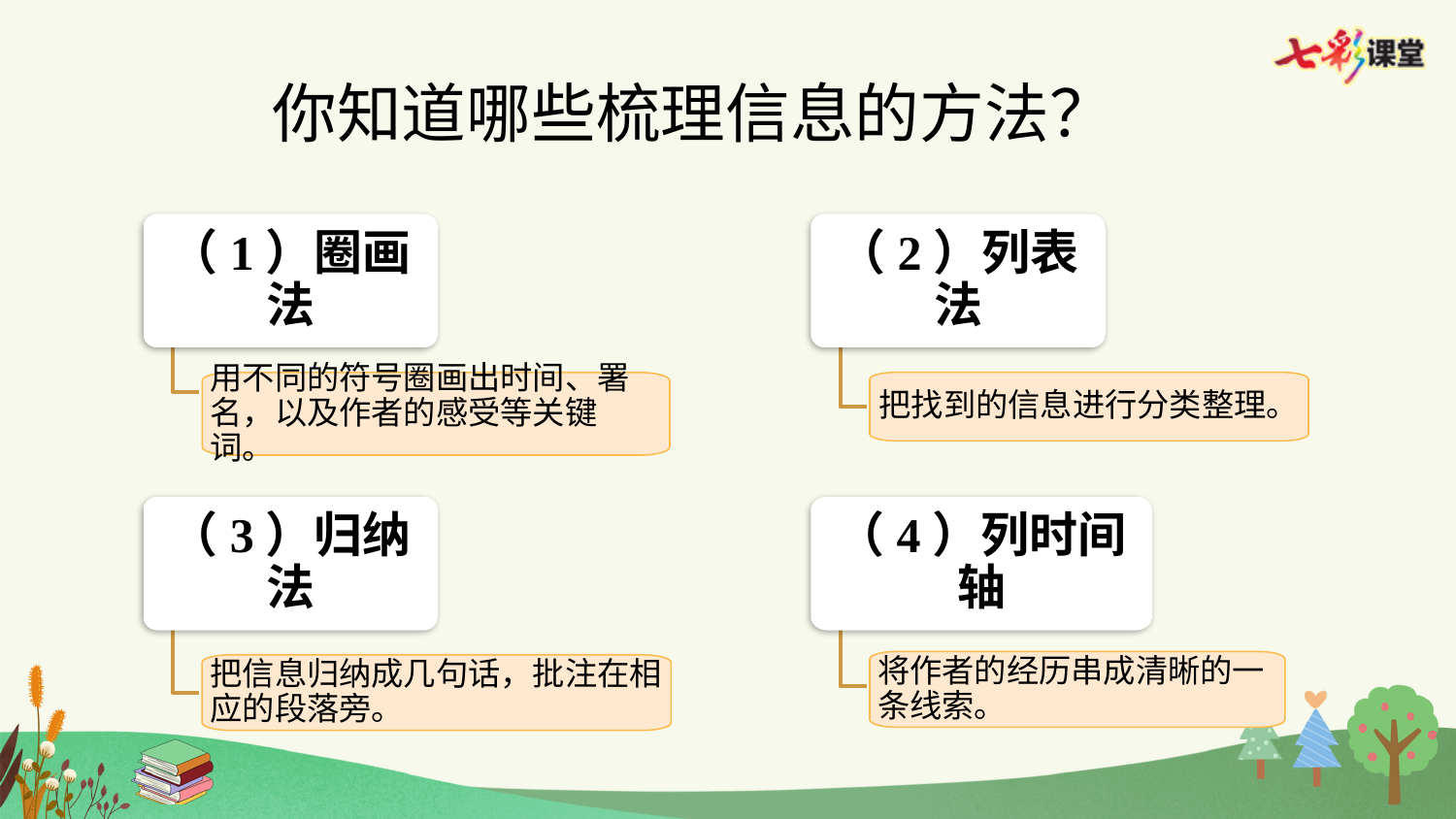

你知道哪些梳理信息的方法？
（1）圈画法

用不同的符号圈画出时间、署名，以及作者的感受等关键词。
（2）列表法

把找到的信息进行分类整理。
（3）归纳法

把信息归纳成几句话，批注在相应的段落旁。
（4）列时间轴

将作者的经历串成清晰的一条线索。